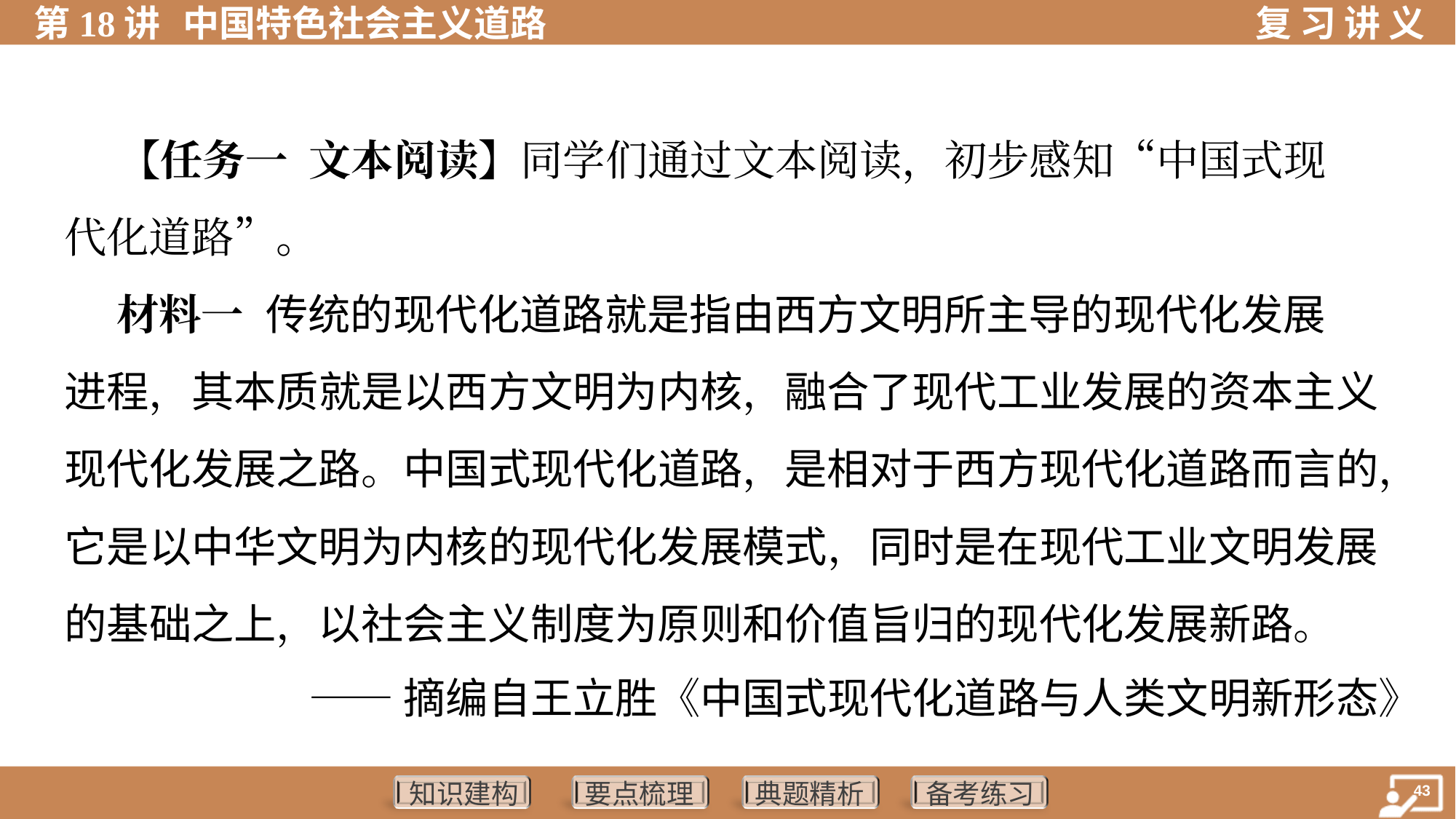

【任务一  文本阅读】同学们通过文本阅读，初步感知“中国式现
代化道路”。
    材料一  传统的现代化道路就是指由西方文明所主导的现代化发展
进程，其本质就是以西方文明为内核，融合了现代工业发展的资本主义
现代化发展之路。中国式现代化道路，是相对于西方现代化道路而言的，
它是以中华文明为内核的现代化发展模式，同时是在现代工业文明发展
的基础之上，以社会主义制度为原则和价值旨归的现代化发展新路。
——摘编自王立胜《中国式现代化道路与人类文明新形态》